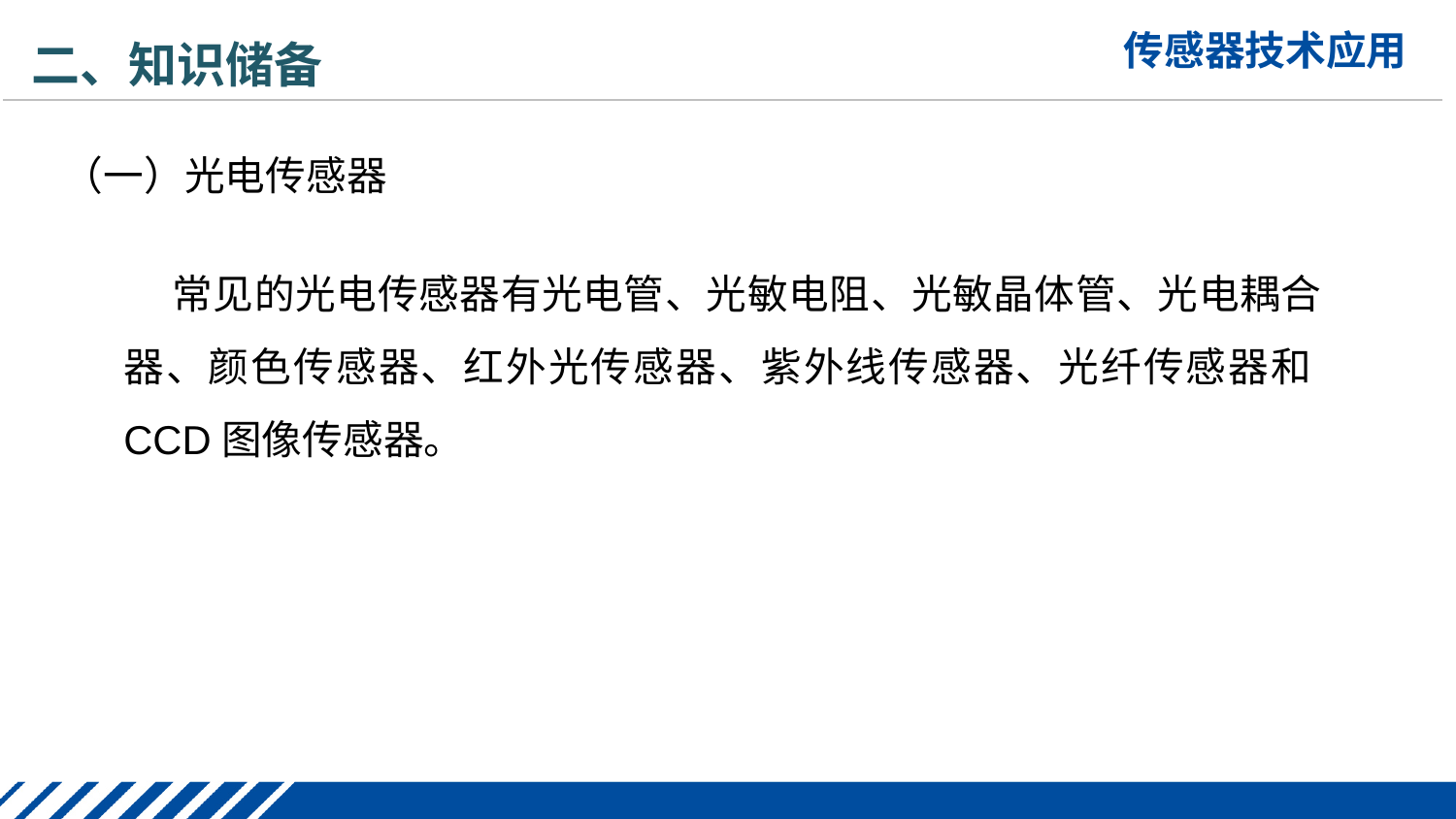

二、知识储备
（一）光电传感器
常见的光电传感器有光电管、光敏电阻、光敏晶体管、光电耦合器、颜色传感器、红外光传感器、紫外线传感器、光纤传感器和CCD图像传感器。